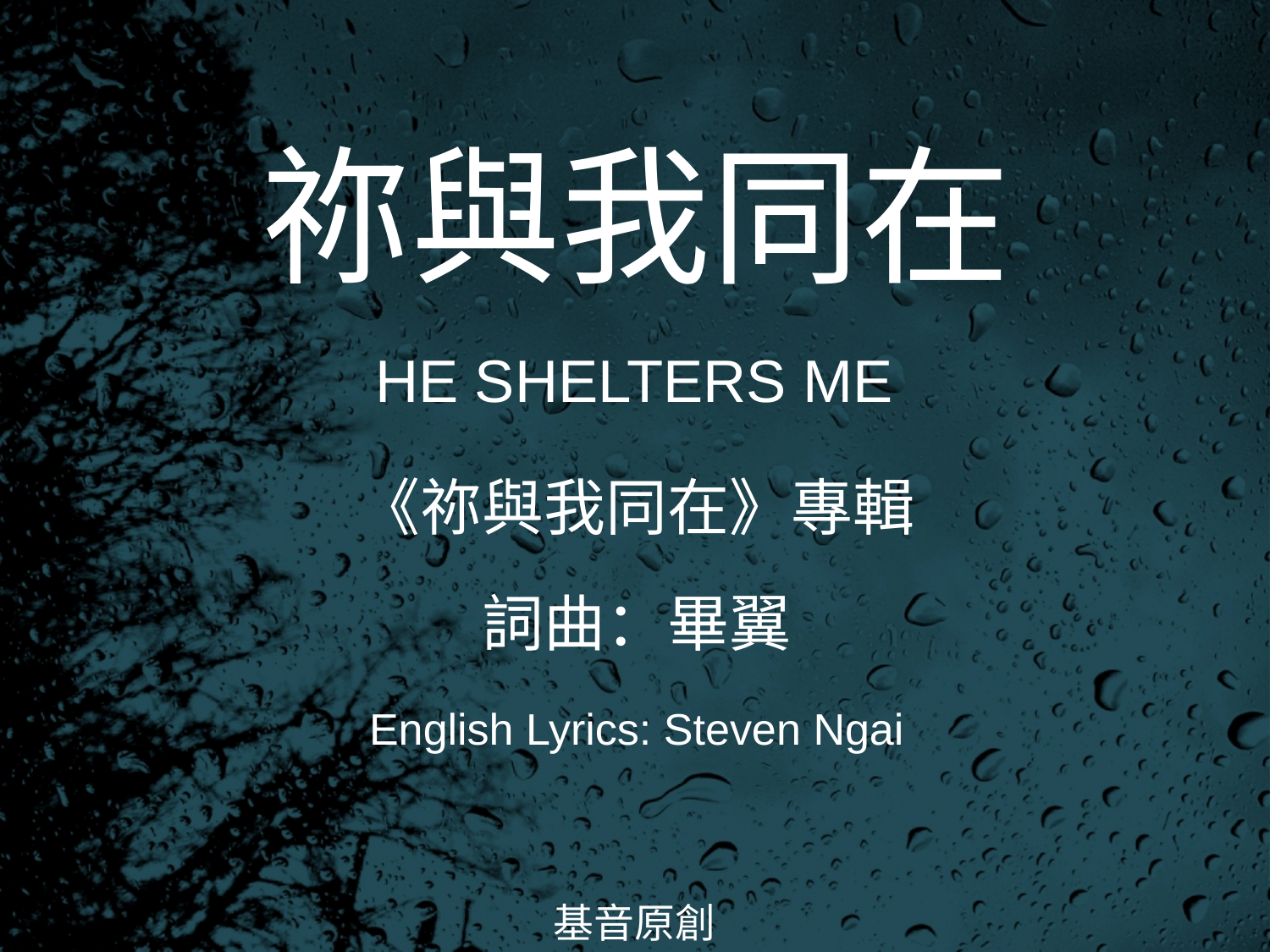

祢與我同在
HE SHELTERS ME
# 《祢與我同在》專輯 詞曲：畢翼 English Lyrics: Steven Ngai

基音原創